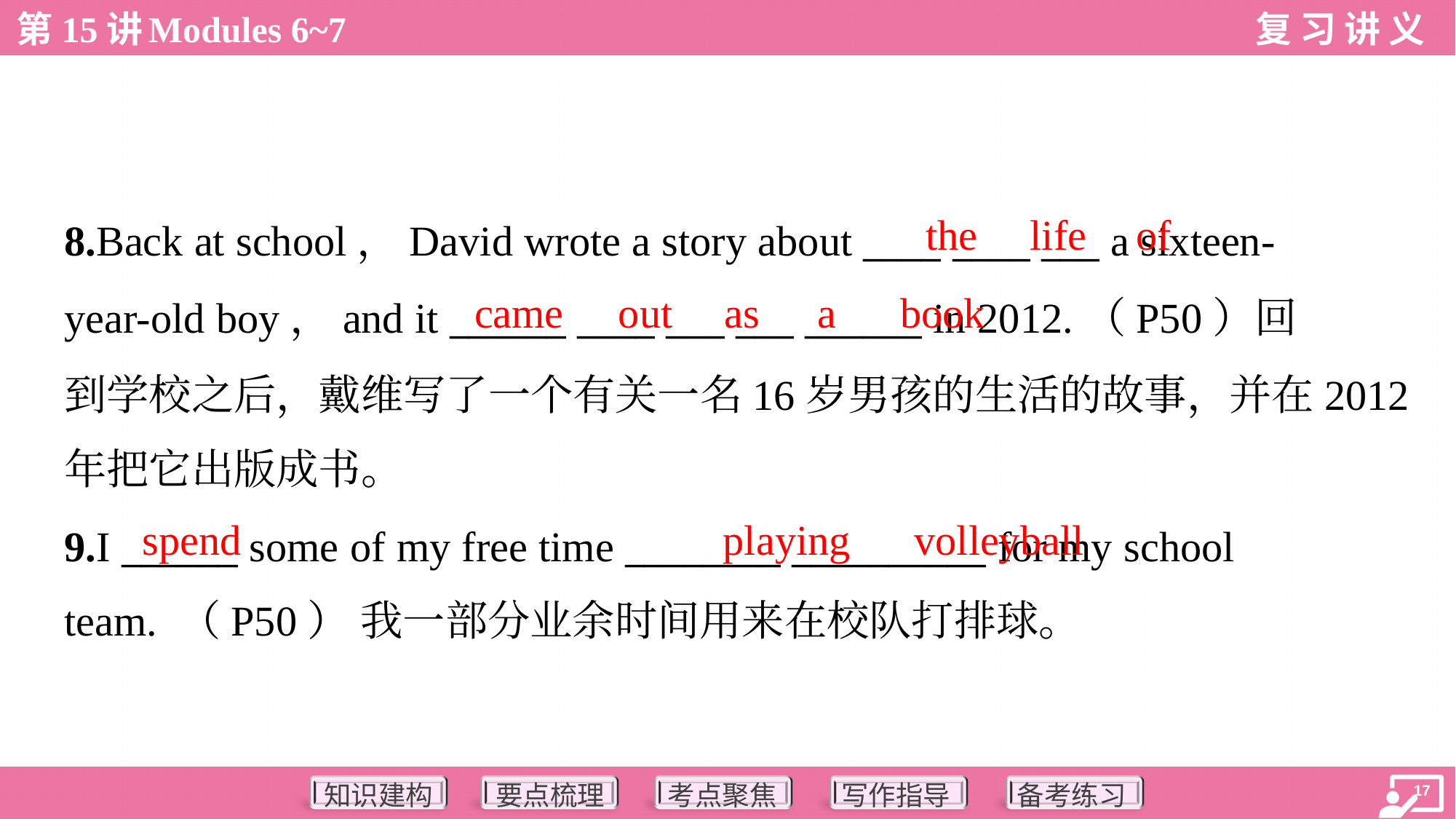

the
life
of
8.Back at school，David wrote a story about ____ ____ ___ a sixteen-
year-old boy，and it ______ ____ ___ ___ ______ in 2012.（P50）回
到学校之后，戴维写了一个有关一名16岁男孩的生活的故事，并在2012
年把它出版成书。
came
out
as
a
book
spend
playing
volleyball
9.I ______ some of my free time ________ __________ for my school
team. （P50） 我一部分业余时间用来在校队打排球。